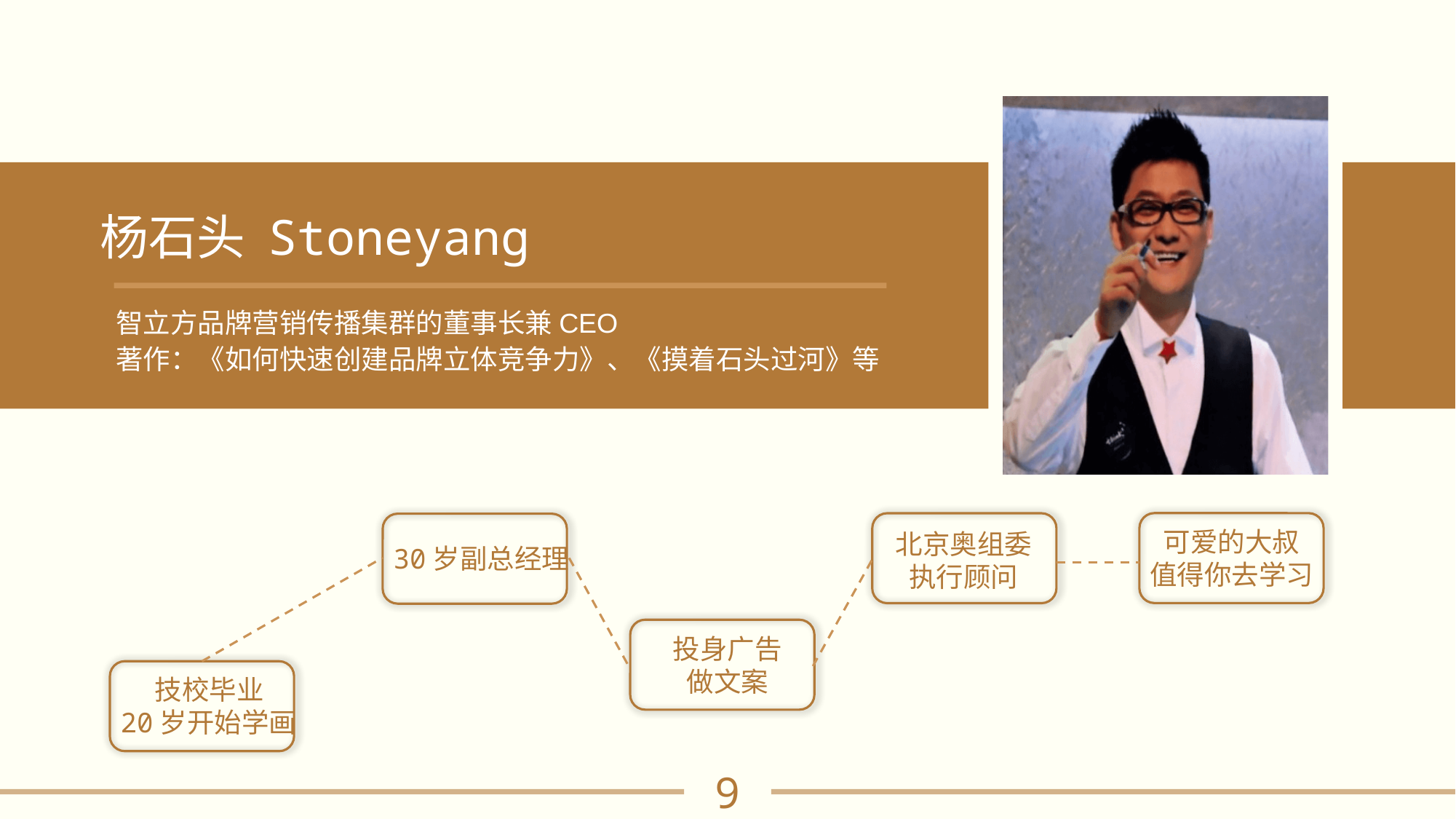

杨石头 Stoneyang

智立方品牌营销传播集群的董事长兼CEO
著作：《如何快速创建品牌立体竞争力》、《摸着石头过河》等

可爱的大叔
值得你去学习
北京奥组委
执行顾问
30岁副总经理

投身广告
做文案

技校毕业
20岁开始学画
9